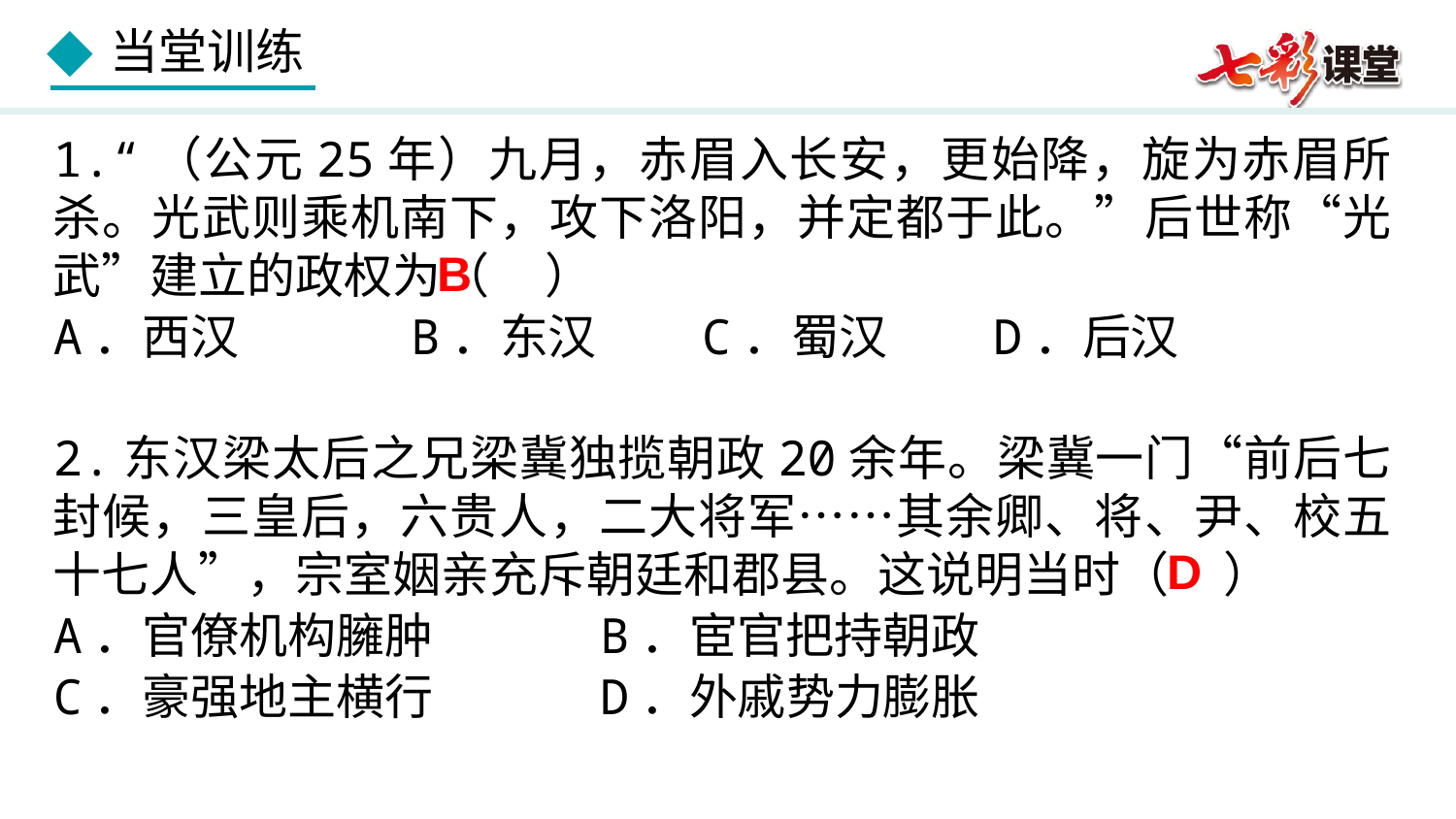

1.“（公元25年）九月，赤眉入长安，更始降，旋为赤眉所杀。光武则乘机南下，攻下洛阳，并定都于此。”后世称“光武”建立的政权为（     ）
A．西汉	     B．东汉	     C．蜀汉	     D．后汉

2.东汉梁太后之兄梁冀独揽朝政20余年。梁冀一门“前后七封候，三皇后，六贵人，二大将军……其余卿、将、尹、校五十七人”，宗室姻亲充斥朝廷和郡县。这说明当时（     ）
A．官僚机构臃肿	         B．宦官把持朝政
C．豪强地主横行	         D．外戚势力膨胀
B
D